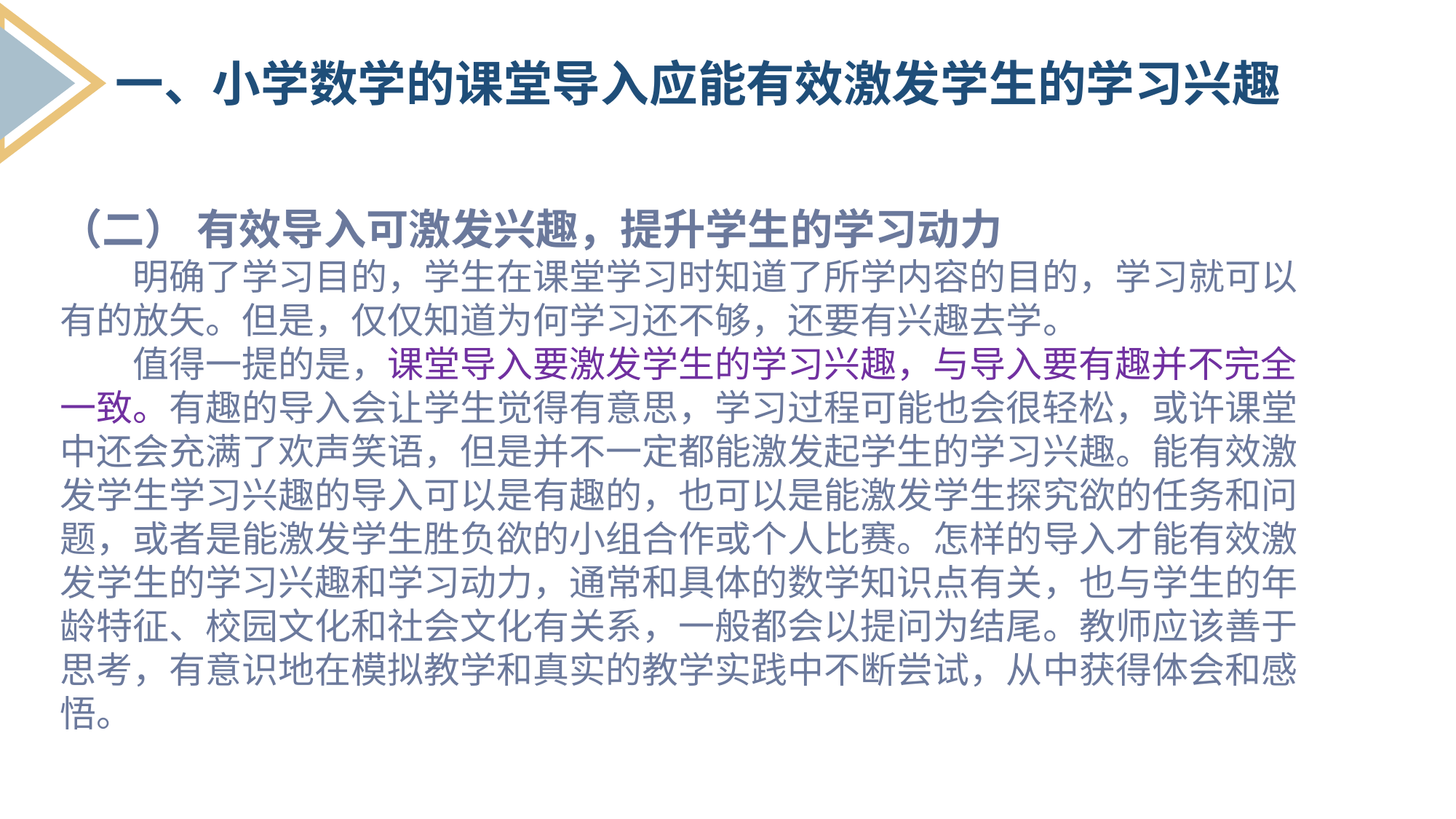

一、小学数学的课堂导入应能有效激发学生的学习兴趣
（二） 有效导入可激发兴趣，提升学生的学习动力
明确了学习目的，学生在课堂学习时知道了所学内容的目的，学习就可以有的放矢。但是，仅仅知道为何学习还不够，还要有兴趣去学。
值得一提的是，课堂导入要激发学生的学习兴趣，与导入要有趣并不完全一致。有趣的导入会让学生觉得有意思，学习过程可能也会很轻松，或许课堂中还会充满了欢声笑语，但是并不一定都能激发起学生的学习兴趣。能有效激发学生学习兴趣的导入可以是有趣的，也可以是能激发学生探究欲的任务和问题，或者是能激发学生胜负欲的小组合作或个人比赛。怎样的导入才能有效激发学生的学习兴趣和学习动力，通常和具体的数学知识点有关，也与学生的年龄特征、校园文化和社会文化有关系，一般都会以提问为结尾。教师应该善于思考，有意识地在模拟教学和真实的教学实践中不断尝试，从中获得体会和感悟。